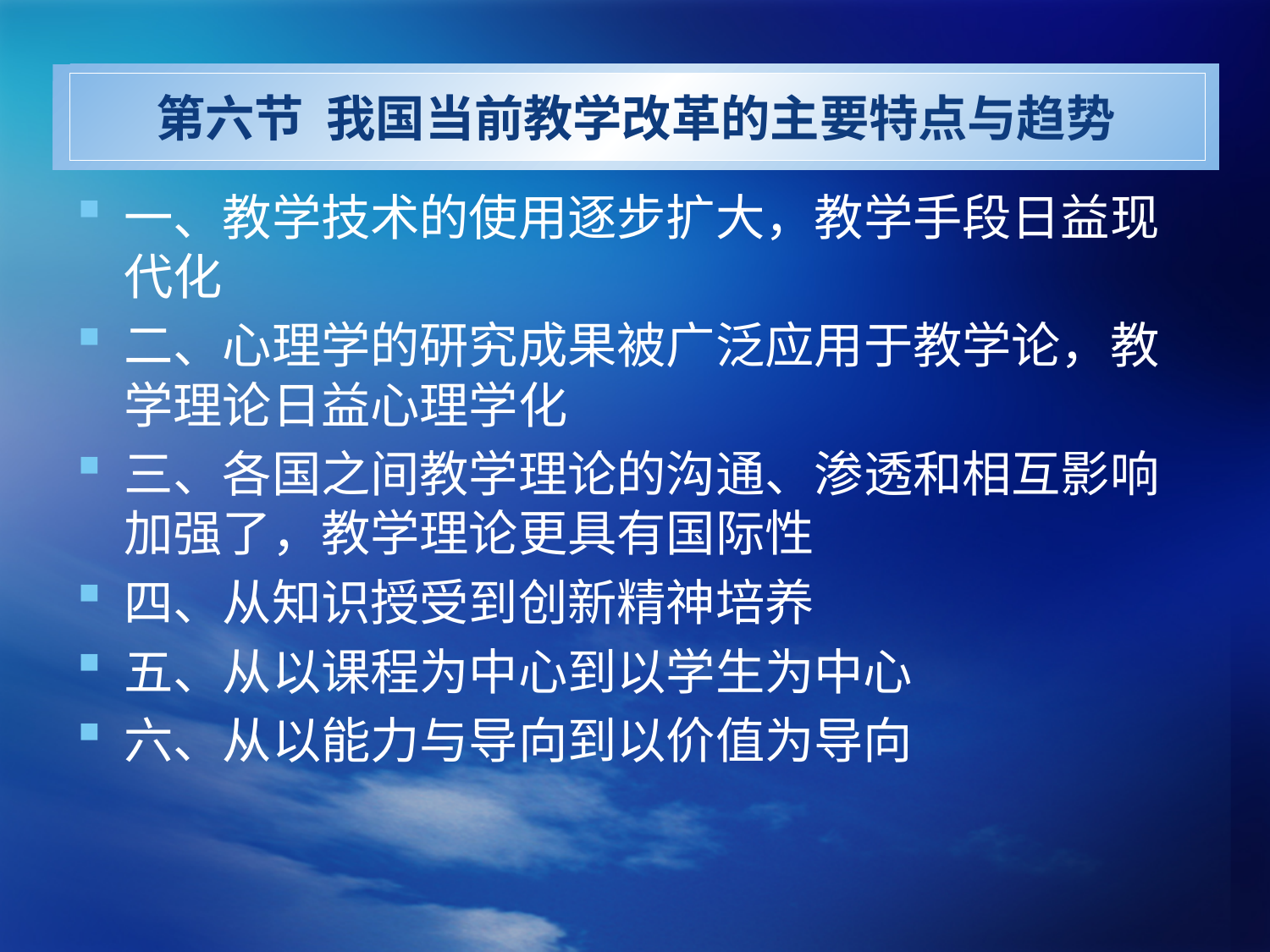

# 第六节  我国当前教学改革的主要特点与趋势
一、教学技术的使用逐步扩大，教学手段日益现代化
二、心理学的研究成果被广泛应用于教学论，教学理论日益心理学化
三、各国之间教学理论的沟通、渗透和相互影响加强了，教学理论更具有国际性
四、从知识授受到创新精神培养
五、从以课程为中心到以学生为中心
六、从以能力与导向到以价值为导向